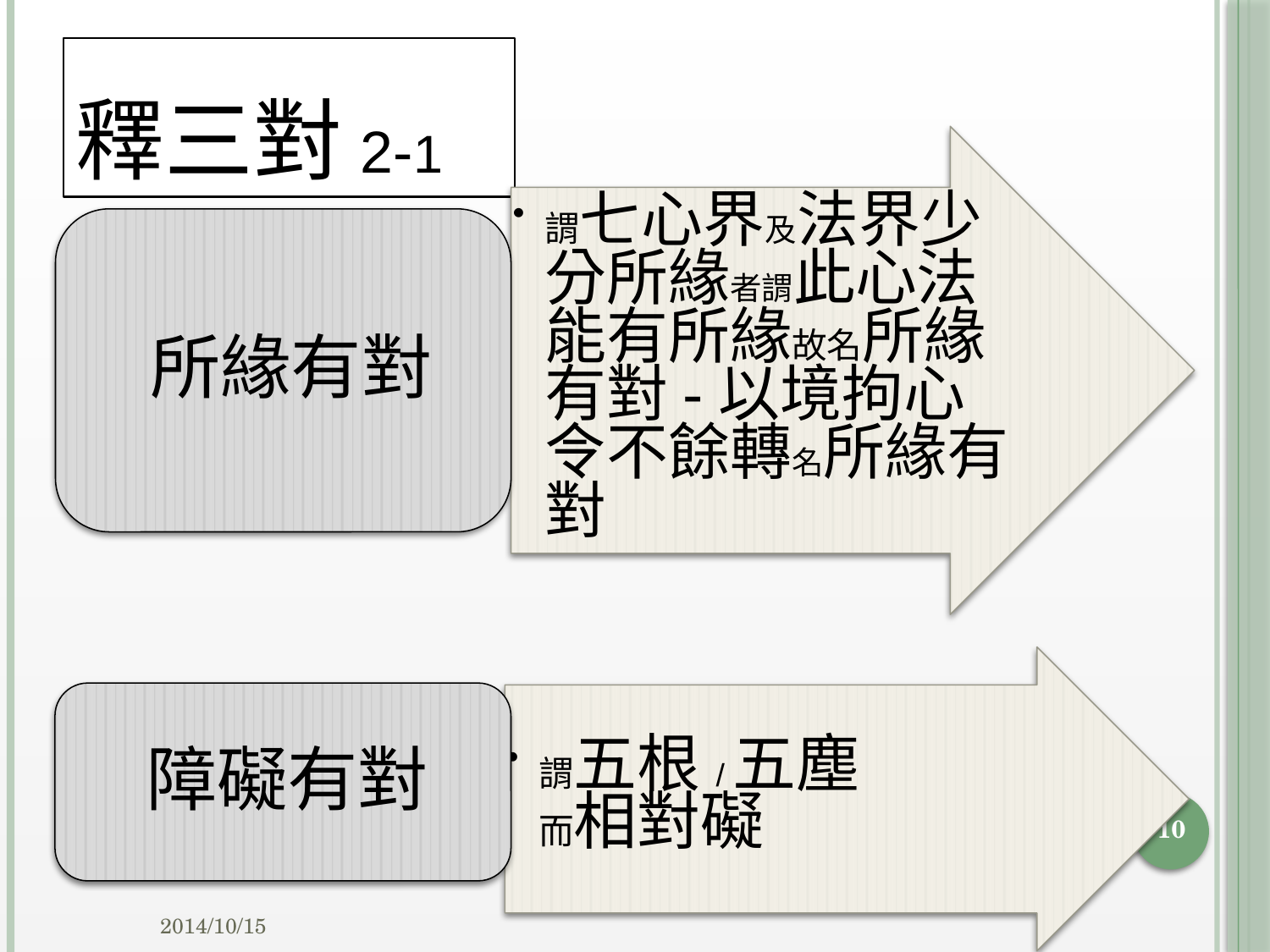

# 釋三對2-1
謂七心界及法界少分所緣者謂此心法能有所緣故名所緣有對-以境拘心令不餘轉名所緣有對
所緣有對
謂五根/五塵               而相對礙
障礙有對
10
2014/10/15